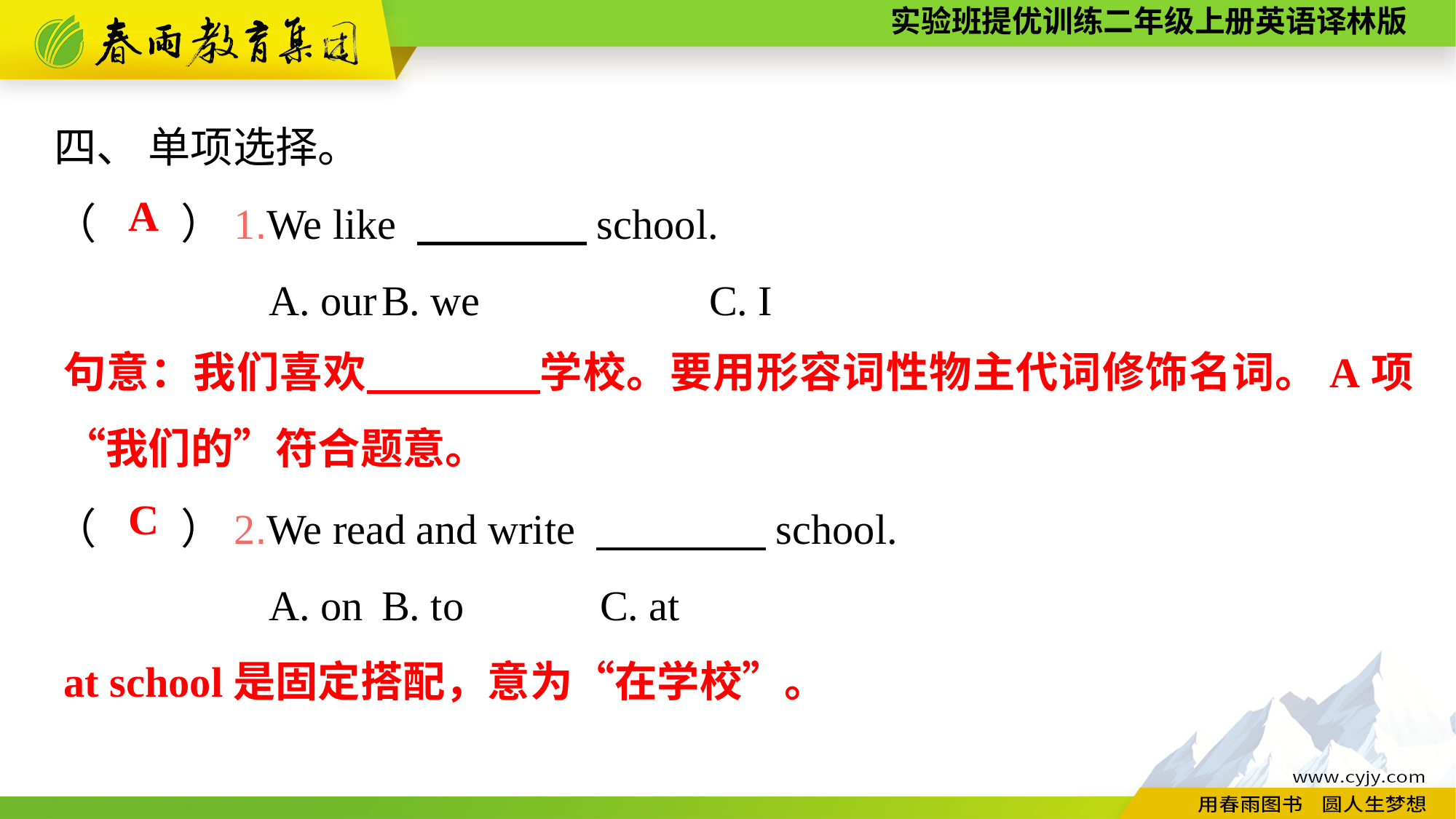

四、 单项选择。
（　　）1.We like 　　　　school.
A. our	B. we			C. I

（　　）2.We read and write 　　　　school.
A. on	B. to		C. at
A
句意：我们喜欢　　　　学校。要用形容词性物主代词修饰名词。A项“我们的”符合题意。
C
at school是固定搭配，意为“在学校”。